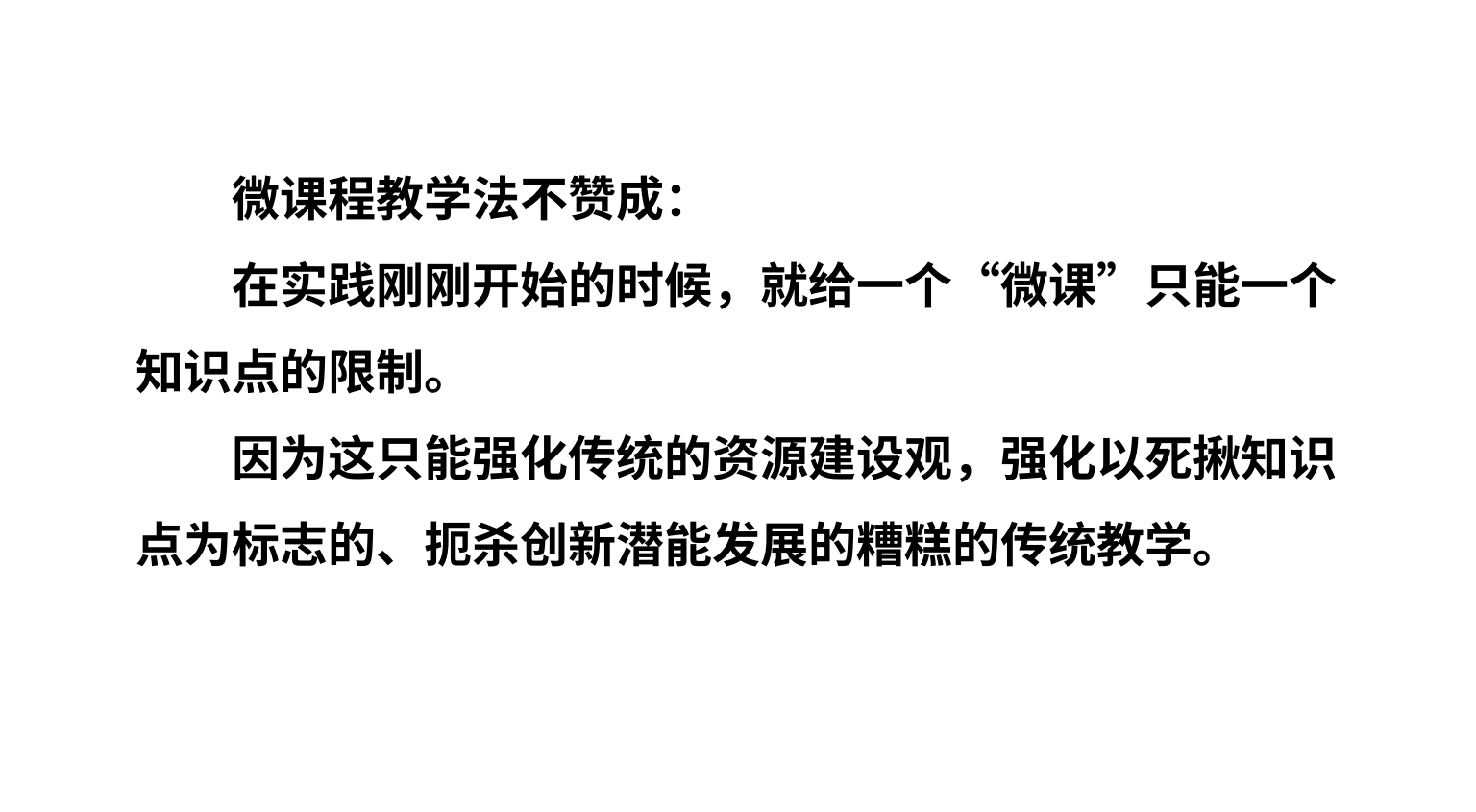

微课程教学法不赞成：
　　在实践刚刚开始的时候，就给一个“微课”只能一个知识点的限制。
　　因为这只能强化传统的资源建设观，强化以死揪知识点为标志的、扼杀创新潜能发展的糟糕的传统教学。